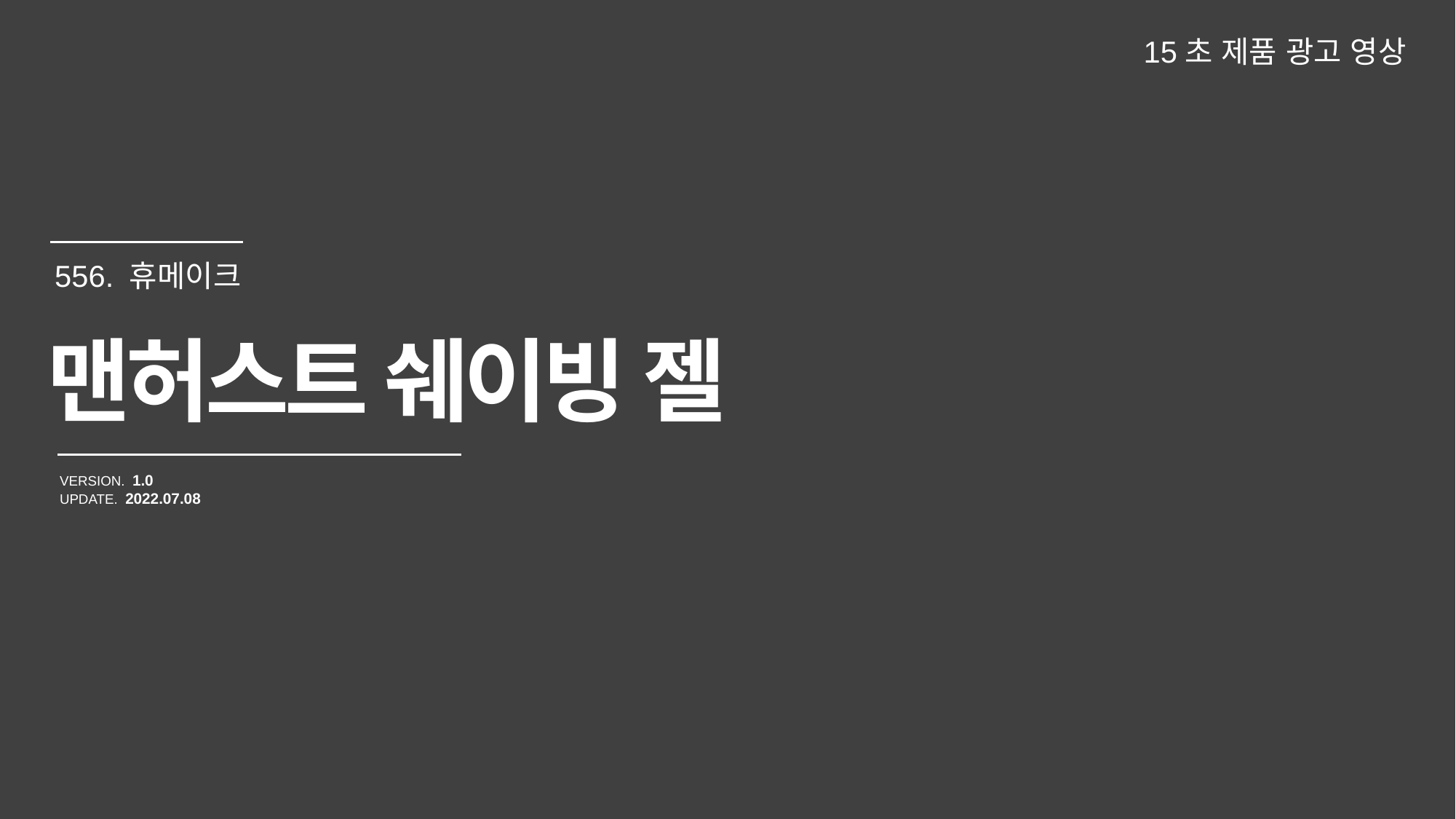

15초 제품 광고 영상
맨허스트 쉐이빙 젤
VERSION.  1.0
UPDATE.  2022.07.08

556. 휴메이크